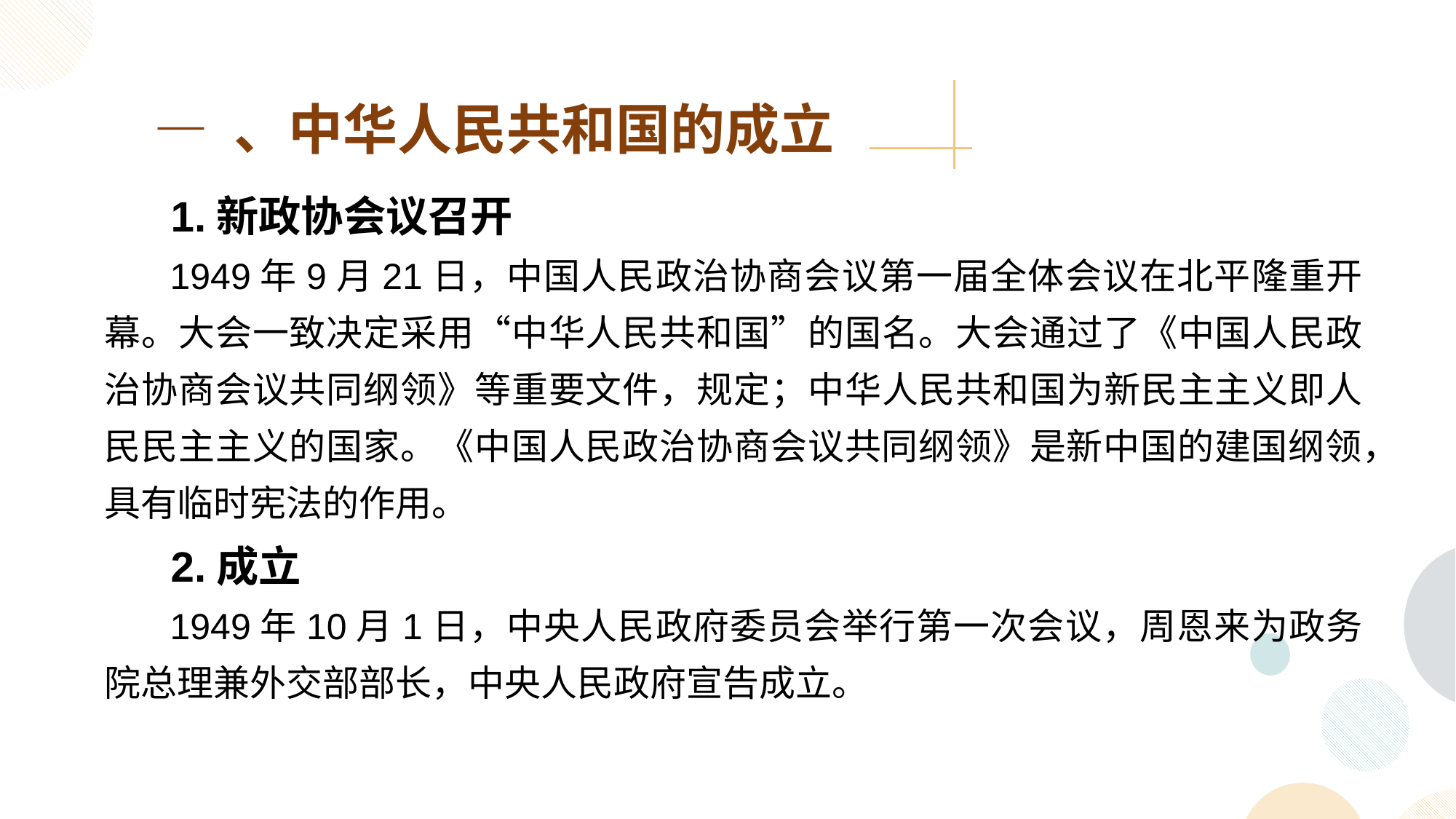

— 、中华人民共和国的成立
 1.新政协会议召开
 1949年9月21日，中国人民政治协商会议第一届全体会议在北平隆重开幕。大会一致决定采用“中华人民共和国”的国名。大会通过了《中国人民政治协商会议共同纲领》等重要文件，规定；中华人民共和国为新民主主义即人民民主主义的国家。《中国人民政治协商会议共同纲领》是新中国的建国纲领，具有临时宪法的作用。
 2.成立
 1949年10月1日，中央人民政府委员会举行第一次会议，周恩来为政务院总理兼外交部部长，中央人民政府宣告成立。